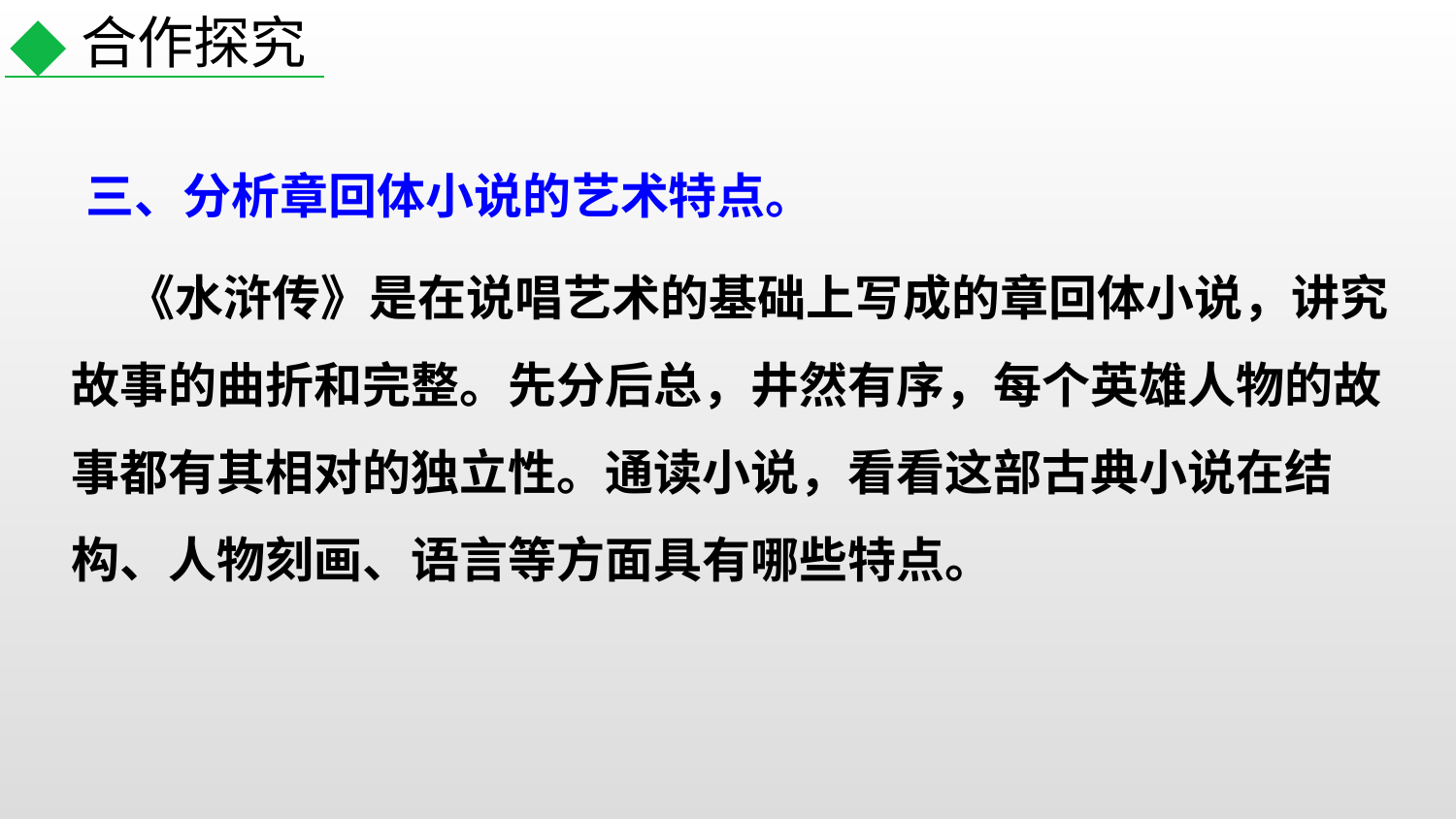

合作探究

三、分析章回体小说的艺术特点。
    《水浒传》是在说唱艺术的基础上写成的章回体小说，讲究故事的曲折和完整。先分后总，井然有序，每个英雄人物的故事都有其相对的独立性。通读小说，看看这部古典小说在结构、人物刻画、语言等方面具有哪些特点。